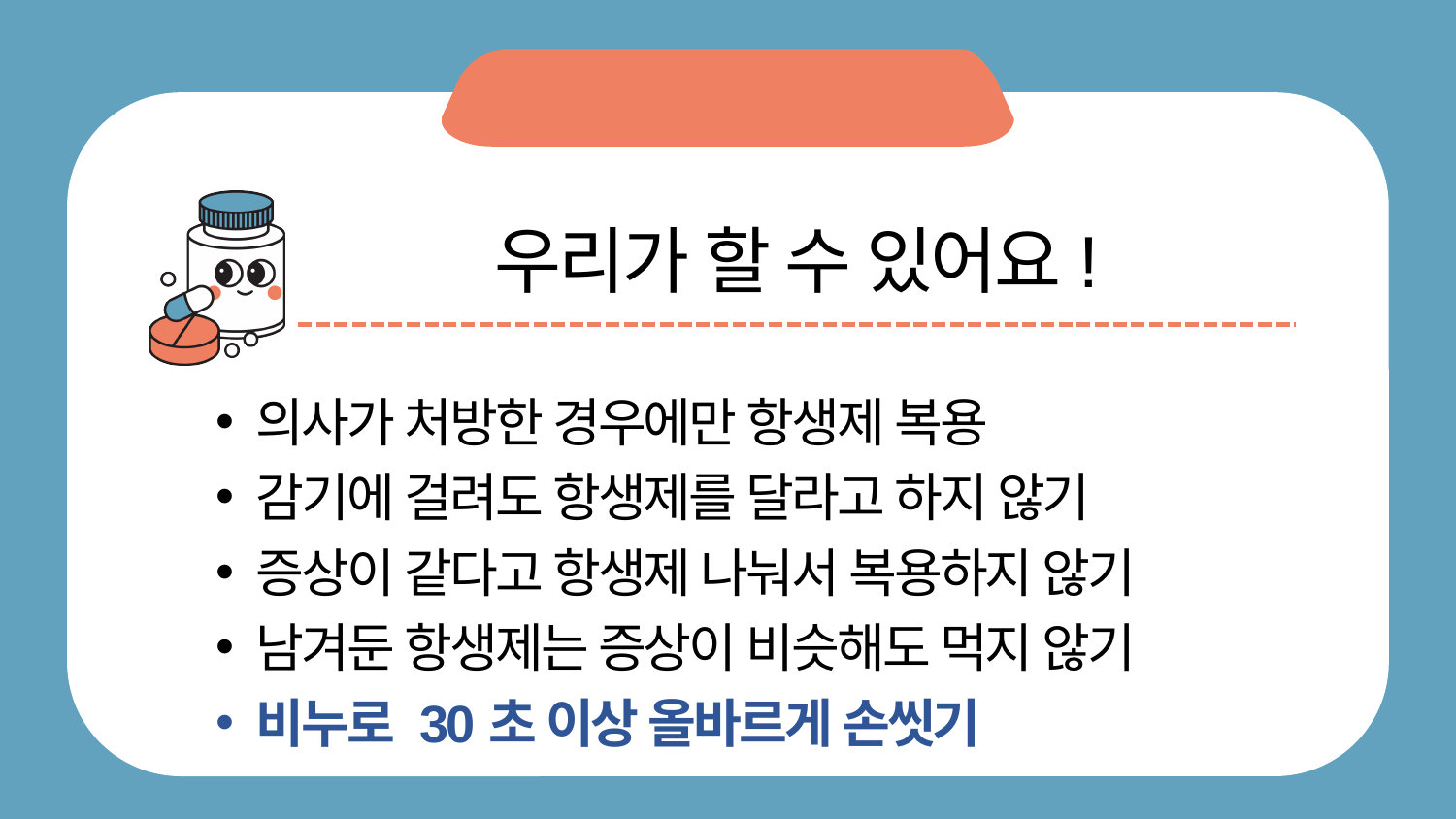

우리가 할 수 있어요!
의사가 처방한 경우에만 항생제 복용
감기에 걸려도 항생제를 달라고 하지 않기
증상이 같다고 항생제 나눠서 복용하지 않기
남겨둔 항생제는 증상이 비슷해도 먹지 않기
비누로 30초 이상 올바르게 손씻기